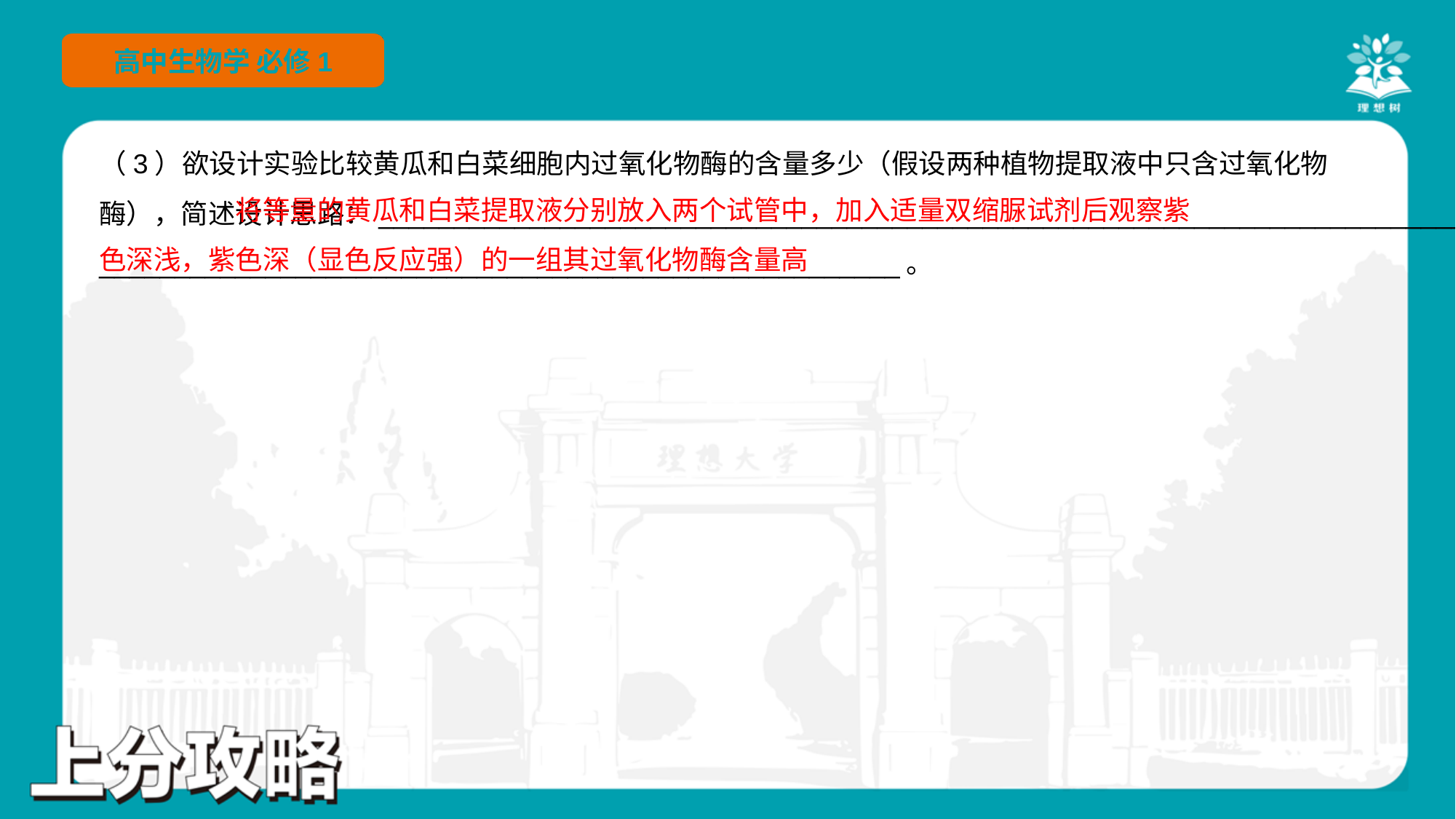

（3）欲设计实验比较黄瓜和白菜细胞内过氧化物酶的含量多少（假设两种植物提取液中只含过氧化物
酶），简述设计思路：________________________________________________________________________
_____________________________________________________。
                     将等量的黄瓜和白菜提取液分别放入两个试管中，加入适量双缩脲试剂后观察紫
色深浅，紫色深（显色反应强）的一组其过氧化物酶含量高